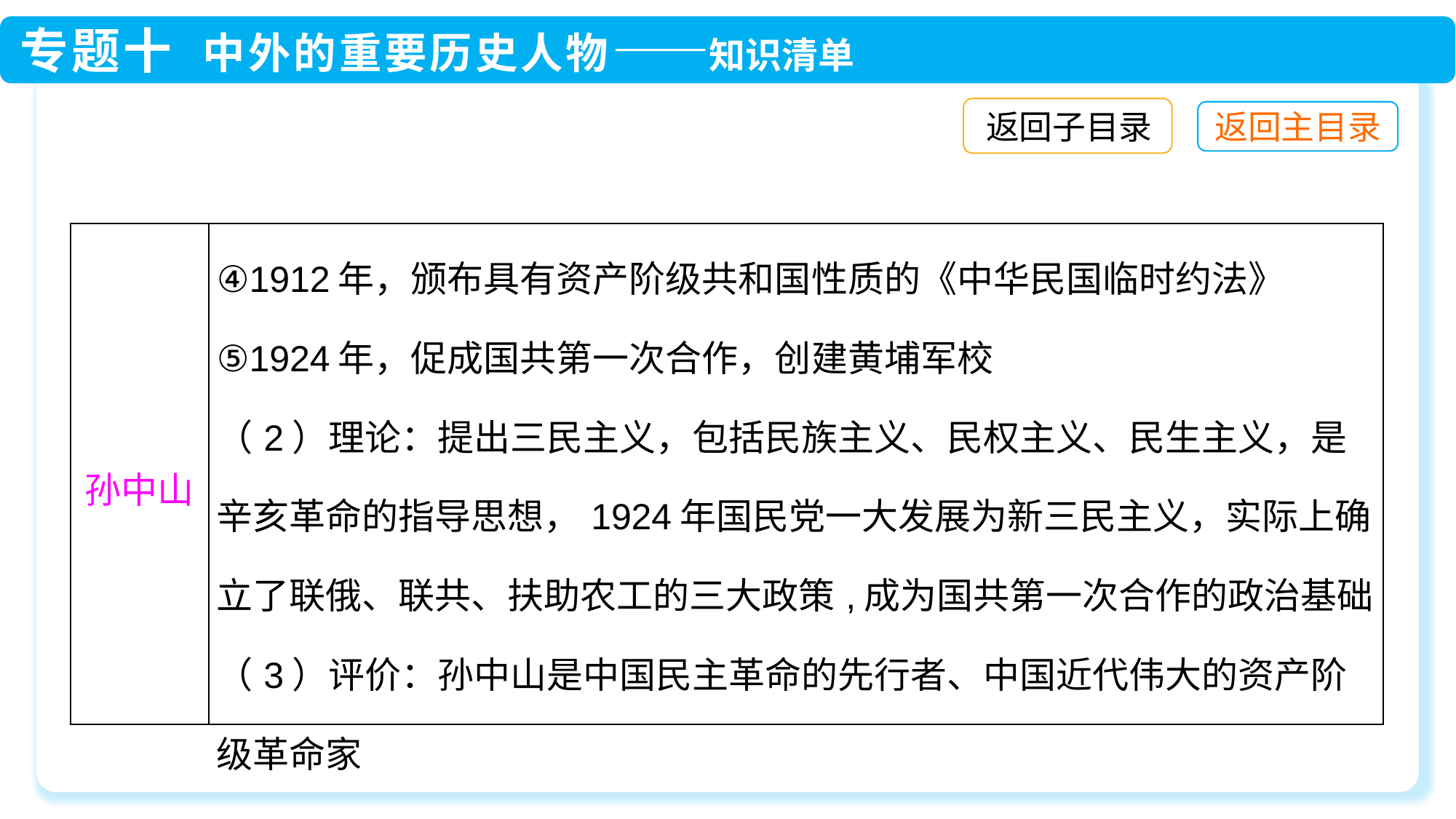

返回子目录
| 孙中山 | ④1912年，颁布具有资产阶级共和国性质的《中华民国临时约法》 ⑤1924年，促成国共第一次合作，创建黄埔军校 （2）理论：提出三民主义，包括民族主义、民权主义、民生主义，是辛亥革命的指导思想，1924年国民党一大发展为新三民主义，实际上确立了联俄、联共、扶助农工的三大政策,成为国共第一次合作的政治基础 （3）评价：孙中山是中国民主革命的先行者、中国近代伟大的资产阶级革命家 |
| --- | --- |